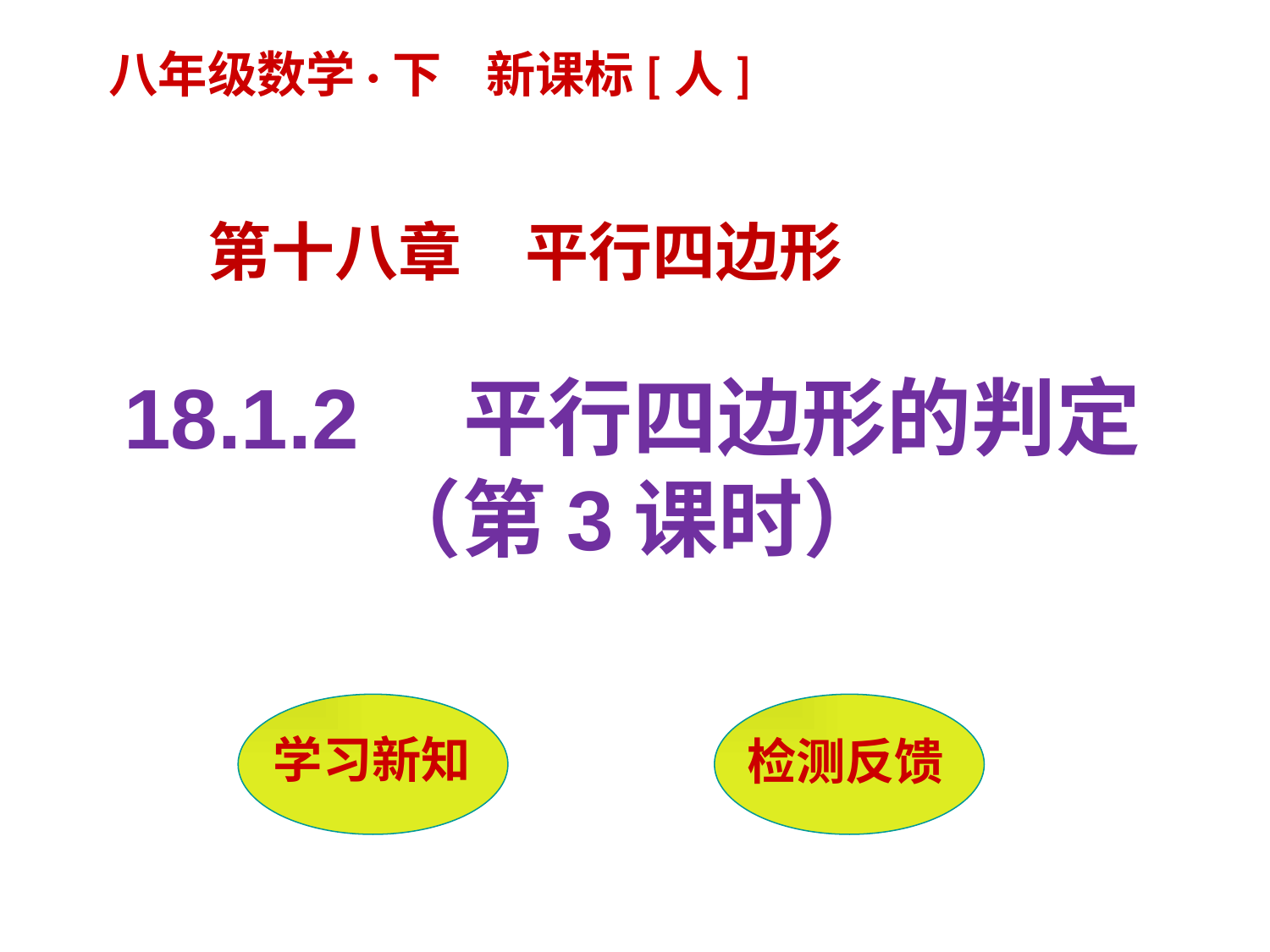

八年级数学·下    新课标[人]
第十八章　平行四边形
18.1.2　平行四边形的判定
（第3课时）

 学习新知

检测反馈